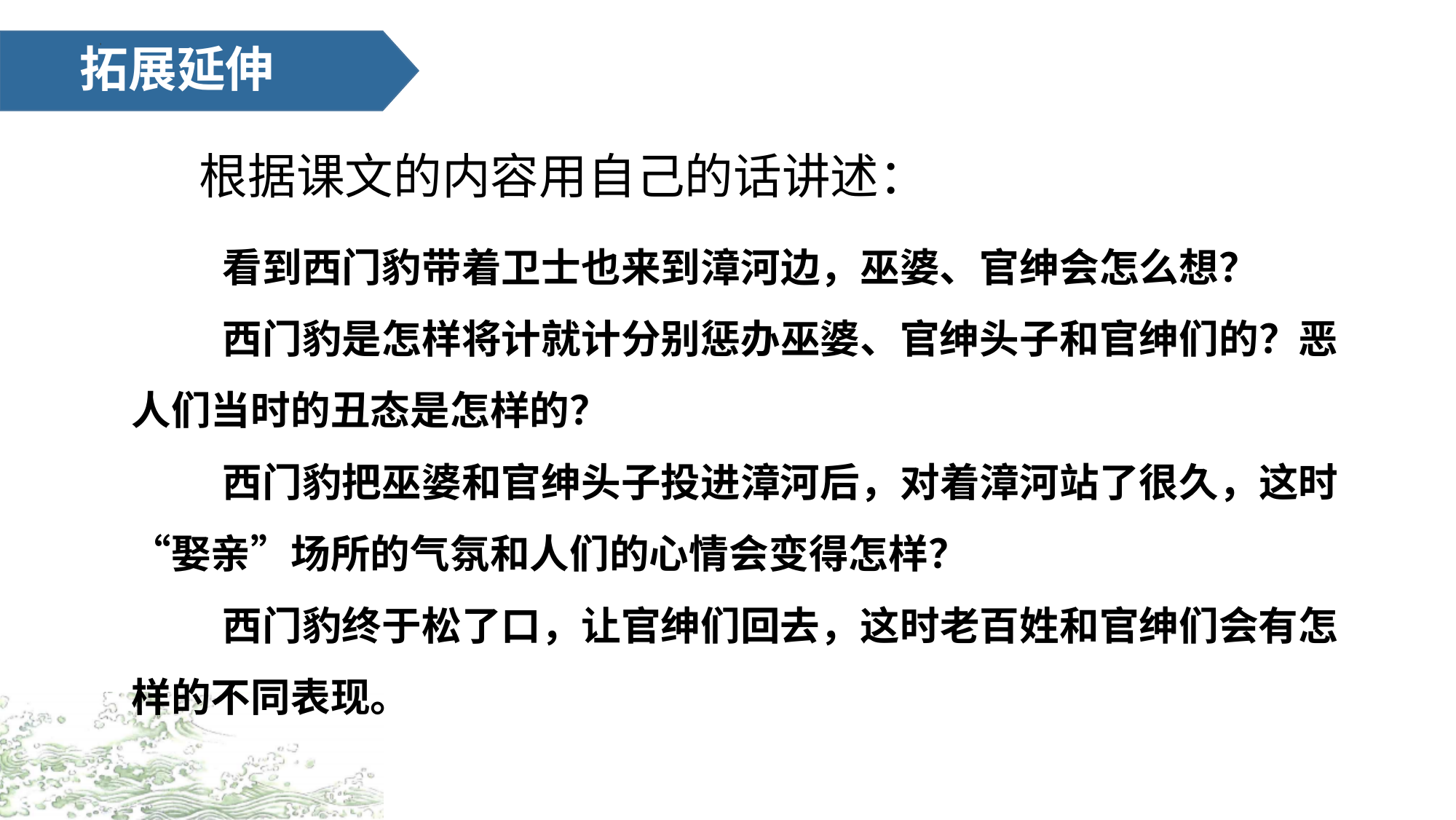

拓展延伸
# 根据课文的内容用自己的话讲述：
看到西门豹带着卫士也来到漳河边，巫婆、官绅会怎么想？
西门豹是怎样将计就计分别惩办巫婆、官绅头子和官绅们的？恶人们当时的丑态是怎样的？
西门豹把巫婆和官绅头子投进漳河后，对着漳河站了很久，这时“娶亲”场所的气氛和人们的心情会变得怎样？
西门豹终于松了口，让官绅们回去，这时老百姓和官绅们会有怎样的不同表现。